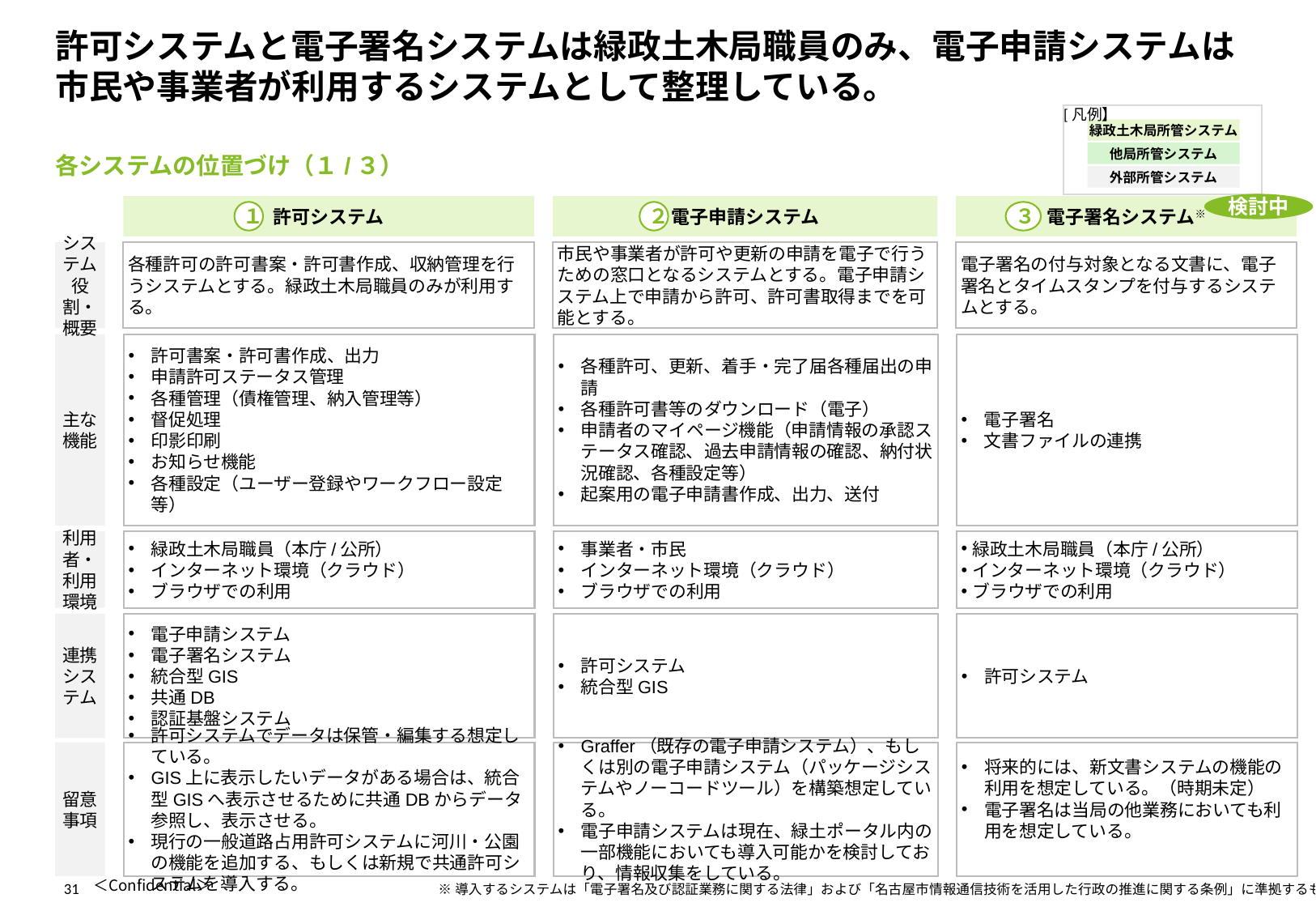

# 許可システムと電子署名システムは緑政土木局職員のみ、電子申請システムは市民や事業者が利用するシステムとして整理している。
[凡例】
緑政土木局所管システム
各システムの位置づけ（１/３）
他局所管システム
外部所管システム
検討中
許可システム
電子申請システム
電子署名システム※
１
２
３
システム
役割・概要
各種許可の許可書案・許可書作成、収納管理を行うシステムとする。緑政土木局職員のみが利用する。
市民や事業者が許可や更新の申請を電子で行うための窓口となるシステムとする。電子申請システム上で申請から許可、許可書取得までを可能とする。
電子署名の付与対象となる文書に、電子署名とタイムスタンプを付与するシステムとする。
主な
機能
許可書案・許可書作成、出力
申請許可ステータス管理
各種管理（債権管理、納入管理等）
督促処理
印影印刷
お知らせ機能
各種設定（ユーザー登録やワークフロー設定等）
各種許可、更新、着手・完了届各種届出の申請
各種許可書等のダウンロード（電子）
申請者のマイページ機能（申請情報の承認ステータス確認、過去申請情報の確認、納付状況確認、各種設定等）
起案用の電子申請書作成、出力、送付
電子署名
文書ファイルの連携
利用者・
利用環境
緑政土木局職員（本庁/公所）
インターネット環境（クラウド）
ブラウザでの利用
事業者・市民
インターネット環境（クラウド）
ブラウザでの利用
緑政土木局職員（本庁/公所）
インターネット環境（クラウド）
ブラウザでの利用
連携
システム
電子申請システム
電子署名システム
統合型GIS
共通DB
認証基盤システム
許可システム
統合型GIS
許可システム
留意事項
許可システムでデータは保管・編集する想定している。
GIS上に表示したいデータがある場合は、統合型GISへ表示させるために共通DBからデータ参照し、表示させる。
現行の一般道路占用許可システムに河川・公園の機能を追加する、もしくは新規で共通許可システムを導入する。
Graffer（既存の電子申請システム）、もしくは別の電子申請システム（パッケージシステムやノーコードツール）を構築想定している。
電子申請システムは現在、緑土ポータル内の一部機能においても導入可能かを検討しており、情報収集をしている。
将来的には、新文書システムの機能の利用を想定している。（時期未定）
電子署名は当局の他業務においても利用を想定している。

31
＜Confidential＞
※導入するシステムは「電子署名及び認証業務に関する法律」および「名古屋市情報通信技術を活用した行政の推進に関する条例」に準拠するもの。